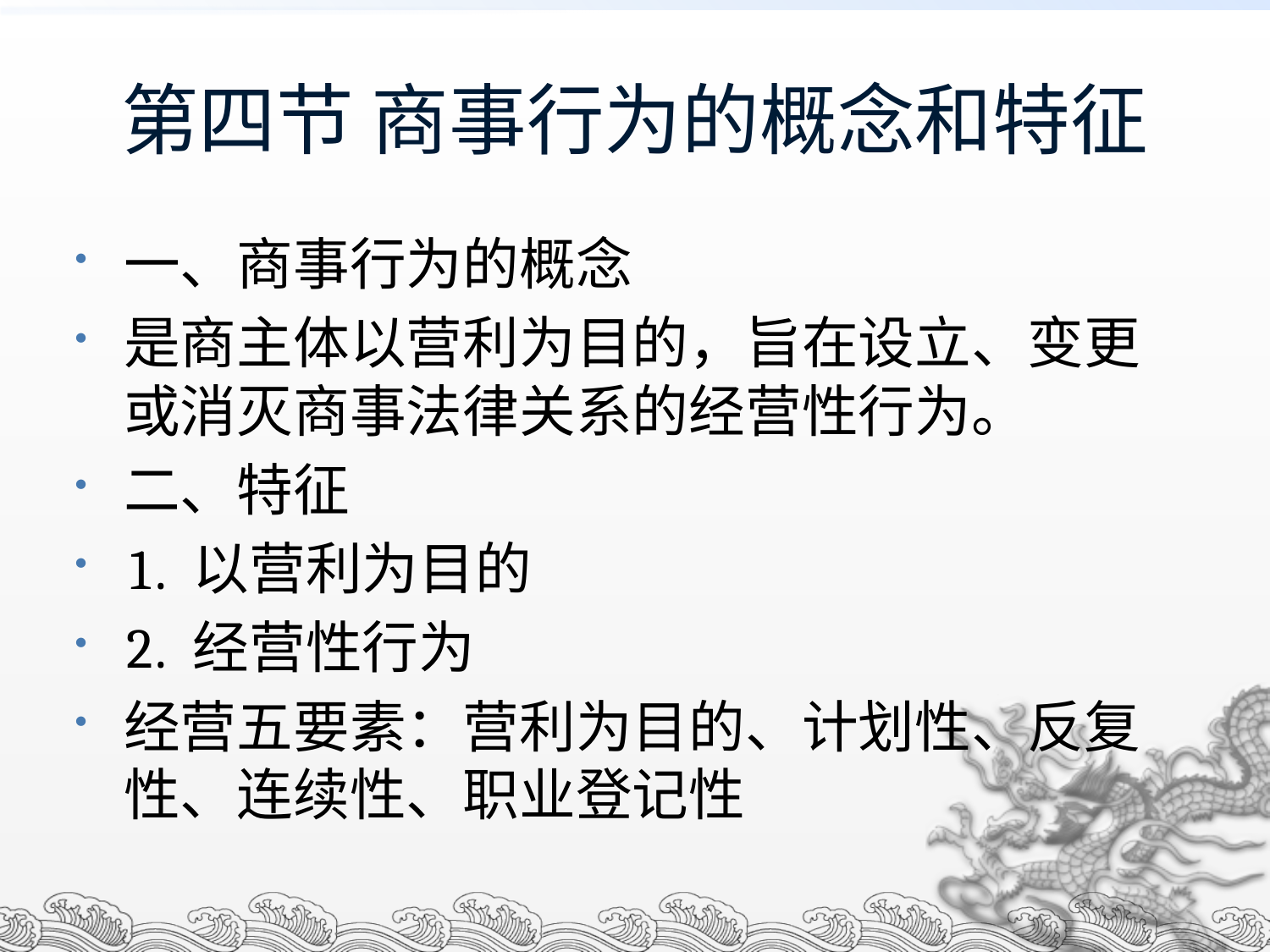

# 第四节 商事行为的概念和特征
一、商事行为的概念
是商主体以营利为目的，旨在设立、变更或消灭商事法律关系的经营性行为。
二、特征
1. 以营利为目的
2. 经营性行为
经营五要素：营利为目的、计划性、反复性、连续性、职业登记性